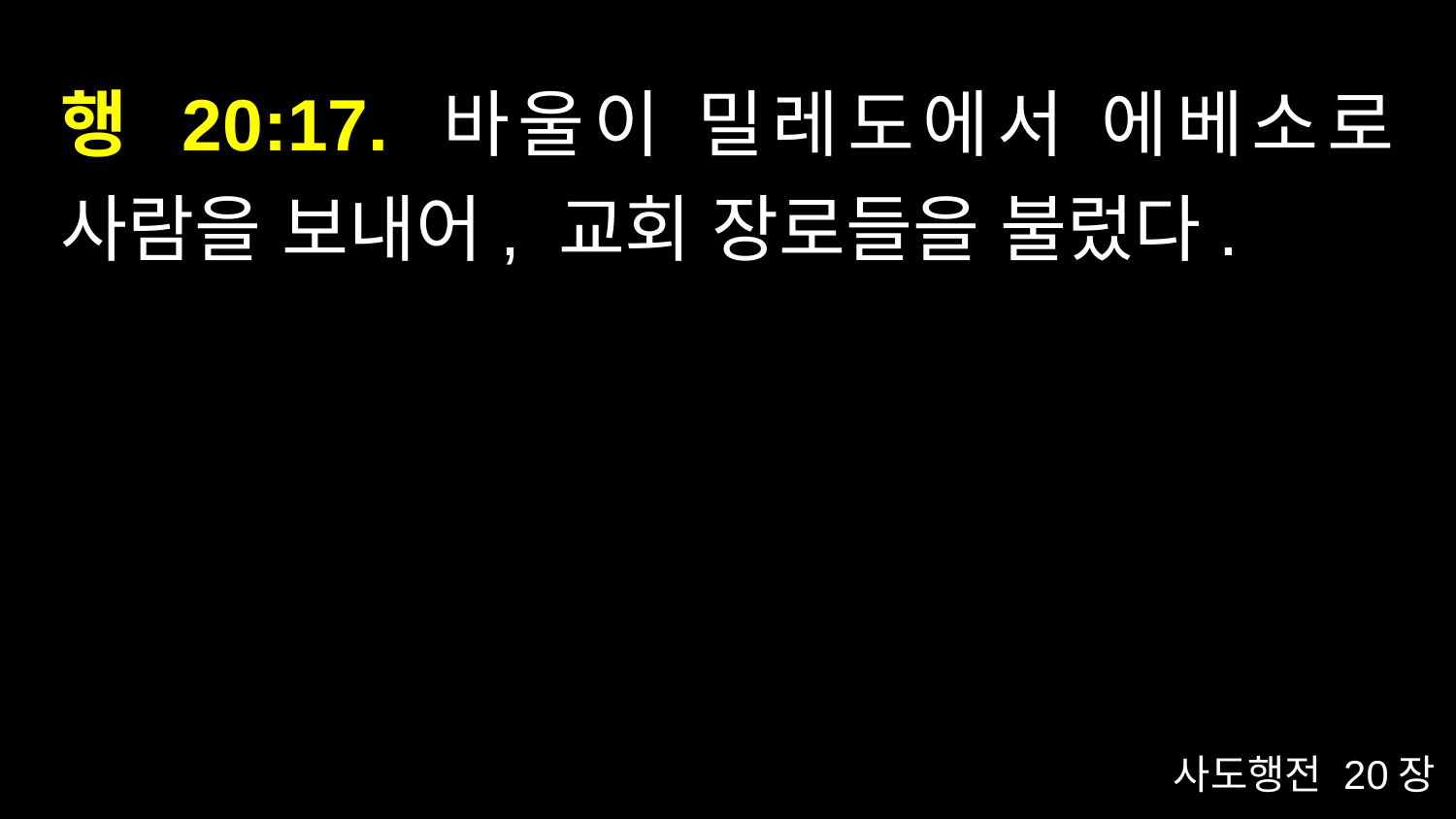

# 행 20:17. 바울이 밀레도에서 에베소로 사람을 보내어, 교회 장로들을 불렀다.
사도행전 20장